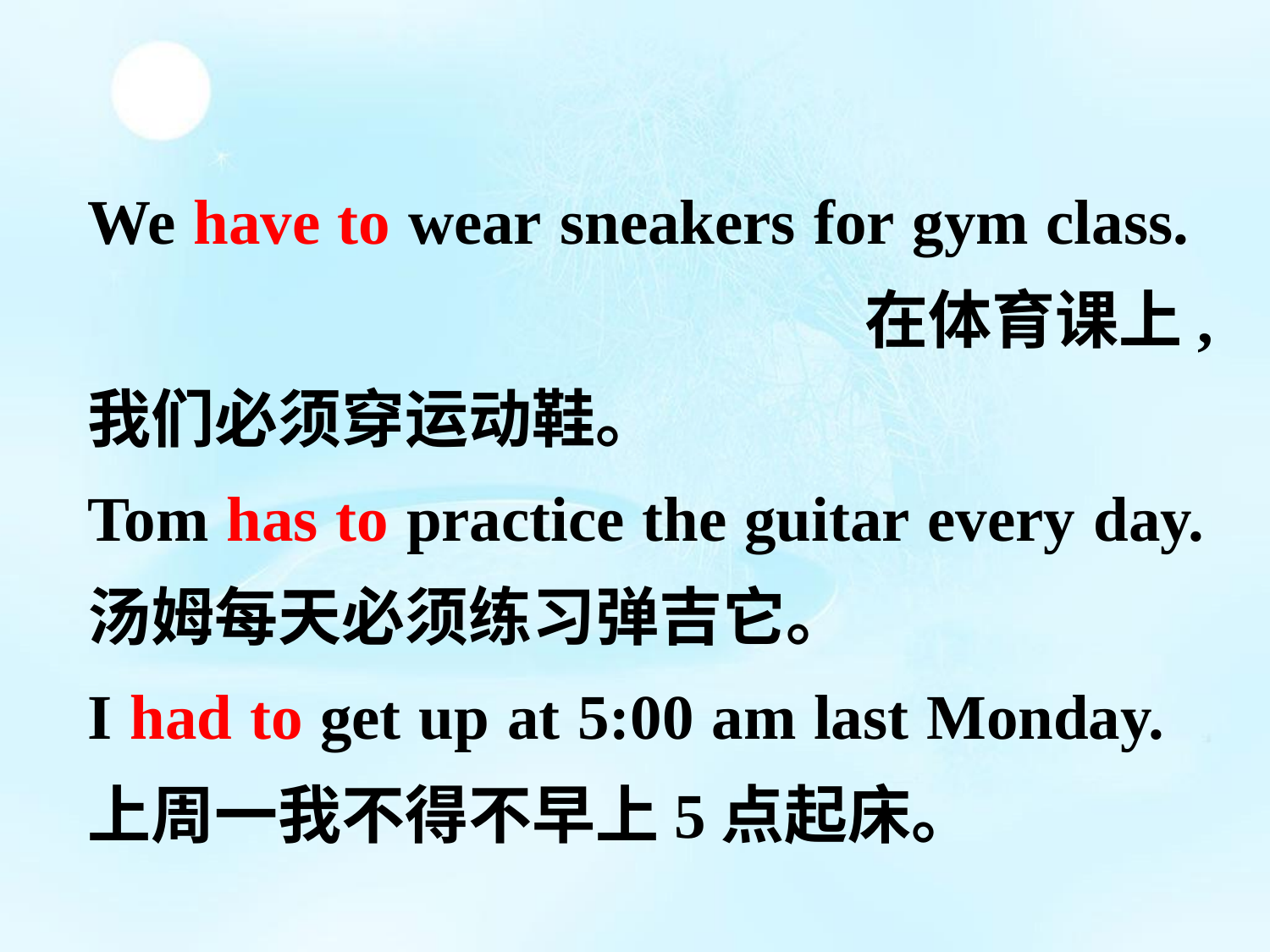

We have to wear sneakers for gym class.                                                   在体育课上,我们必须穿运动鞋。
Tom has to practice the guitar every day. 汤姆每天必须练习弹吉它。
I had to get up at 5:00 am last Monday.  上周一我不得不早上5点起床。